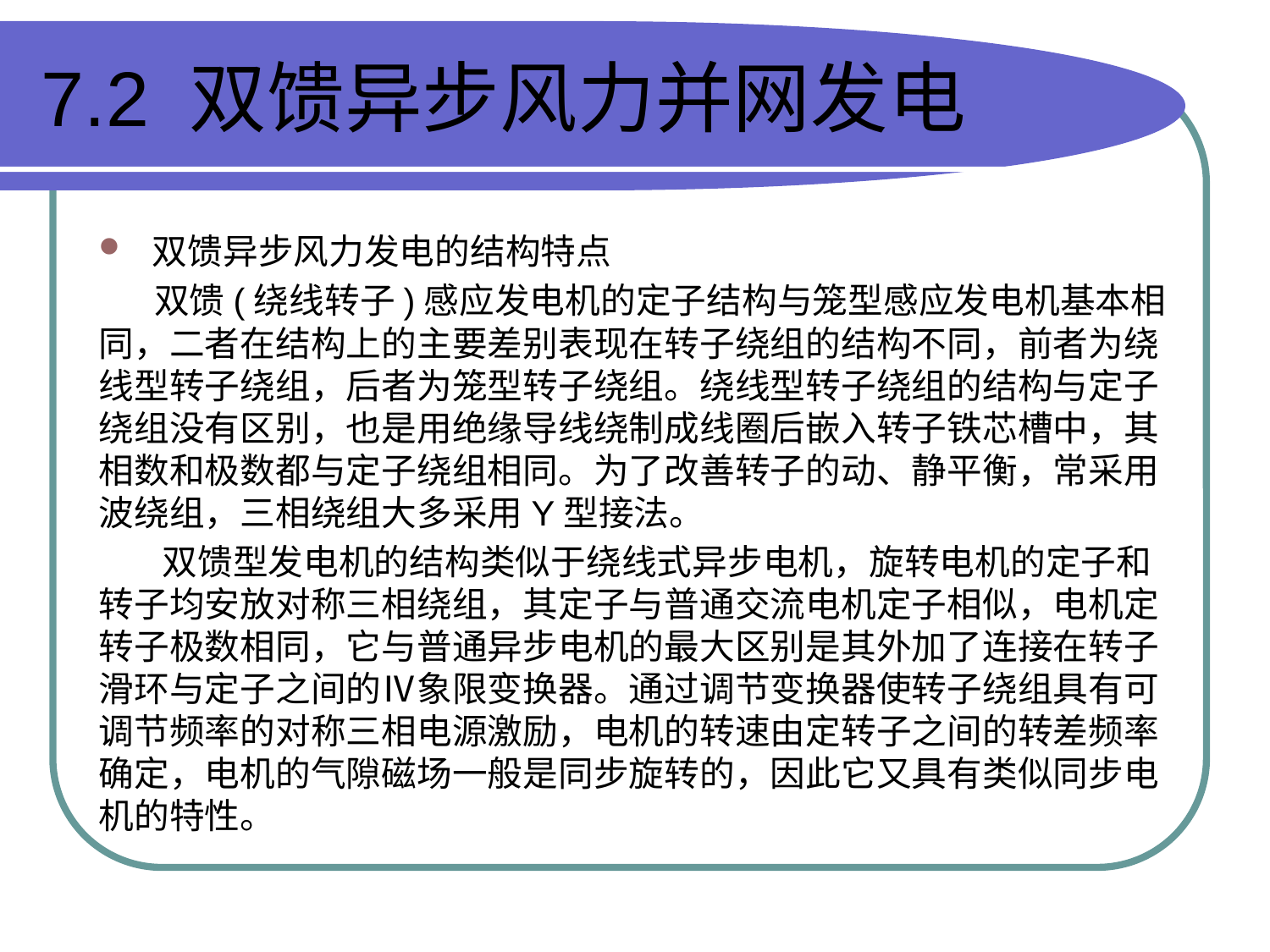

# 7.2 双馈异步风力并网发电
双馈异步风力发电的结构特点
      双馈(绕线转子)感应发电机的定子结构与笼型感应发电机基本相同，二者在结构上的主要差别表现在转子绕组的结构不同，前者为绕线型转子绕组，后者为笼型转子绕组。绕线型转子绕组的结构与定子绕组没有区别，也是用绝缘导线绕制成线圈后嵌入转子铁芯槽中，其相数和极数都与定子绕组相同。为了改善转子的动、静平衡，常采用波绕组，三相绕组大多采用Y型接法。
       双馈型发电机的结构类似于绕线式异步电机，旋转电机的定子和转子均安放对称三相绕组，其定子与普通交流电机定子相似，电机定转子极数相同，它与普通异步电机的最大区别是其外加了连接在转子滑环与定子之间的Ⅳ象限变换器。通过调节变换器使转子绕组具有可调节频率的对称三相电源激励，电机的转速由定转子之间的转差频率确定，电机的气隙磁场一般是同步旋转的，因此它又具有类似同步电机的特性。
149